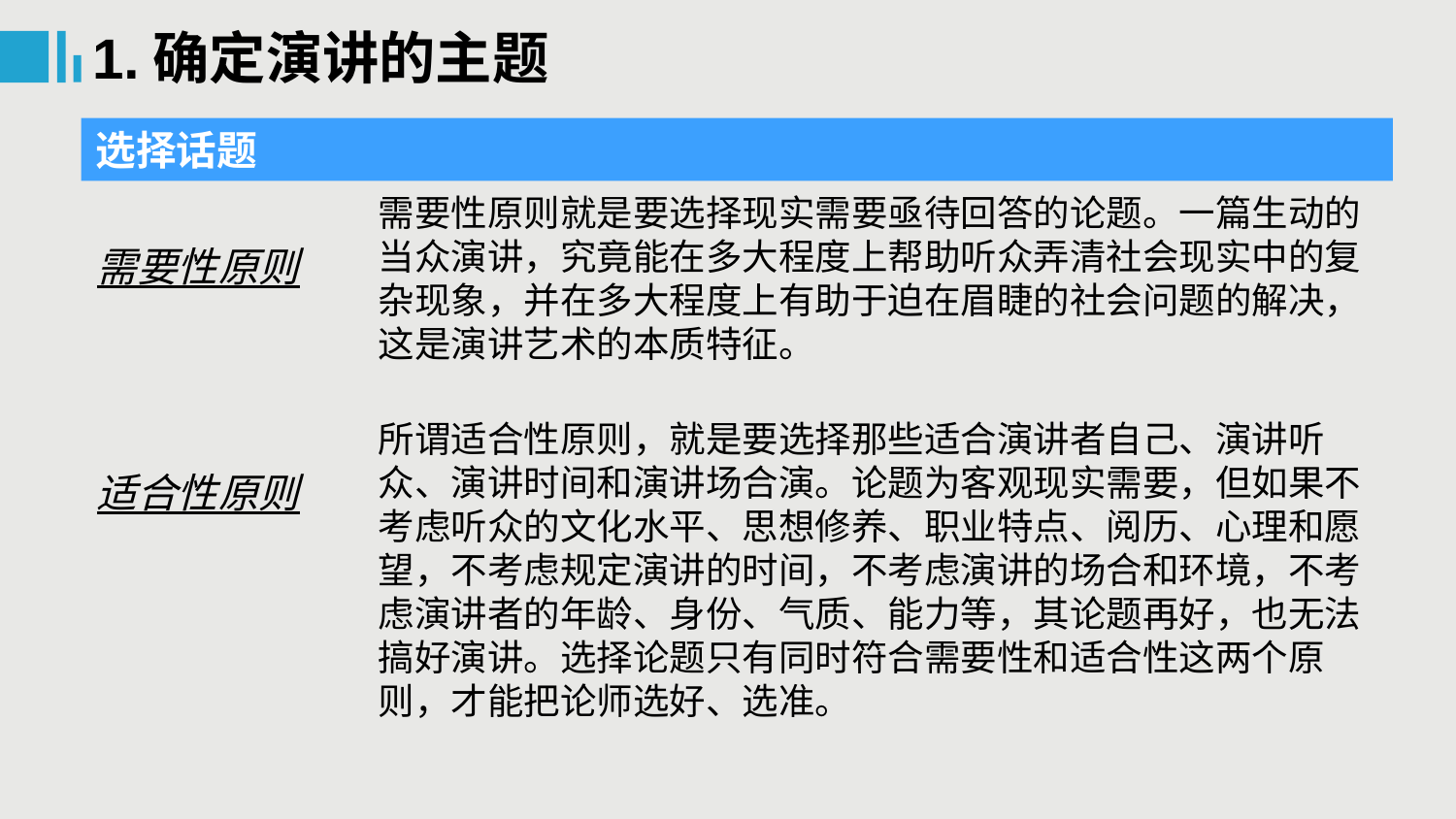

1.确定演讲的主题

选择话题
需要性原则就是要选择现实需要亟待回答的论题。一篇生动的当众演讲，究竟能在多大程度上帮助听众弄清社会现实中的复杂现象，并在多大程度上有助于迫在眉睫的社会问题的解决，这是演讲艺术的本质特征。
需要性原则
所谓适合性原则，就是要选择那些适合演讲者自己、演讲听众、演讲时间和演讲场合演。论题为客观现实需要，但如果不考虑听众的文化水平、思想修养、职业特点、阅历、心理和愿望，不考虑规定演讲的时间，不考虑演讲的场合和环境，不考虑演讲者的年龄、身份、气质、能力等，其论题再好，也无法搞好演讲。选择论题只有同时符合需要性和适合性这两个原则，才能把论师选好、选准。
适合性原则